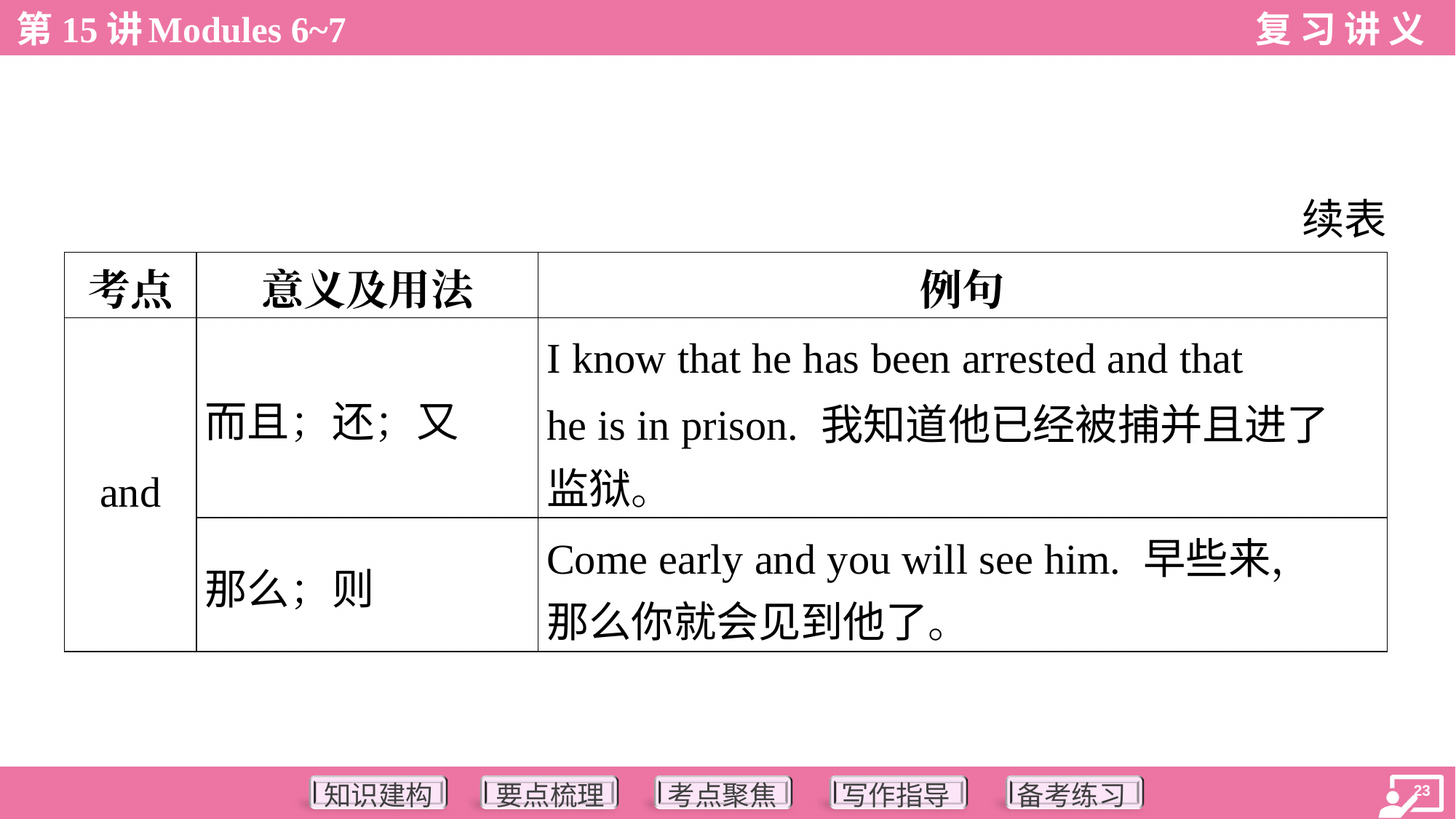

续表
| 考点 | 意义及用法 | 例句 |
| --- | --- | --- |
| and | 而且；还；又 | I know that he has been arrested and that he is in prison. 我知道他已经被捕并且进了 监狱。 |
|  | 那么；则 | Come early and you will see him. 早些来， 那么你就会见到他了。 |